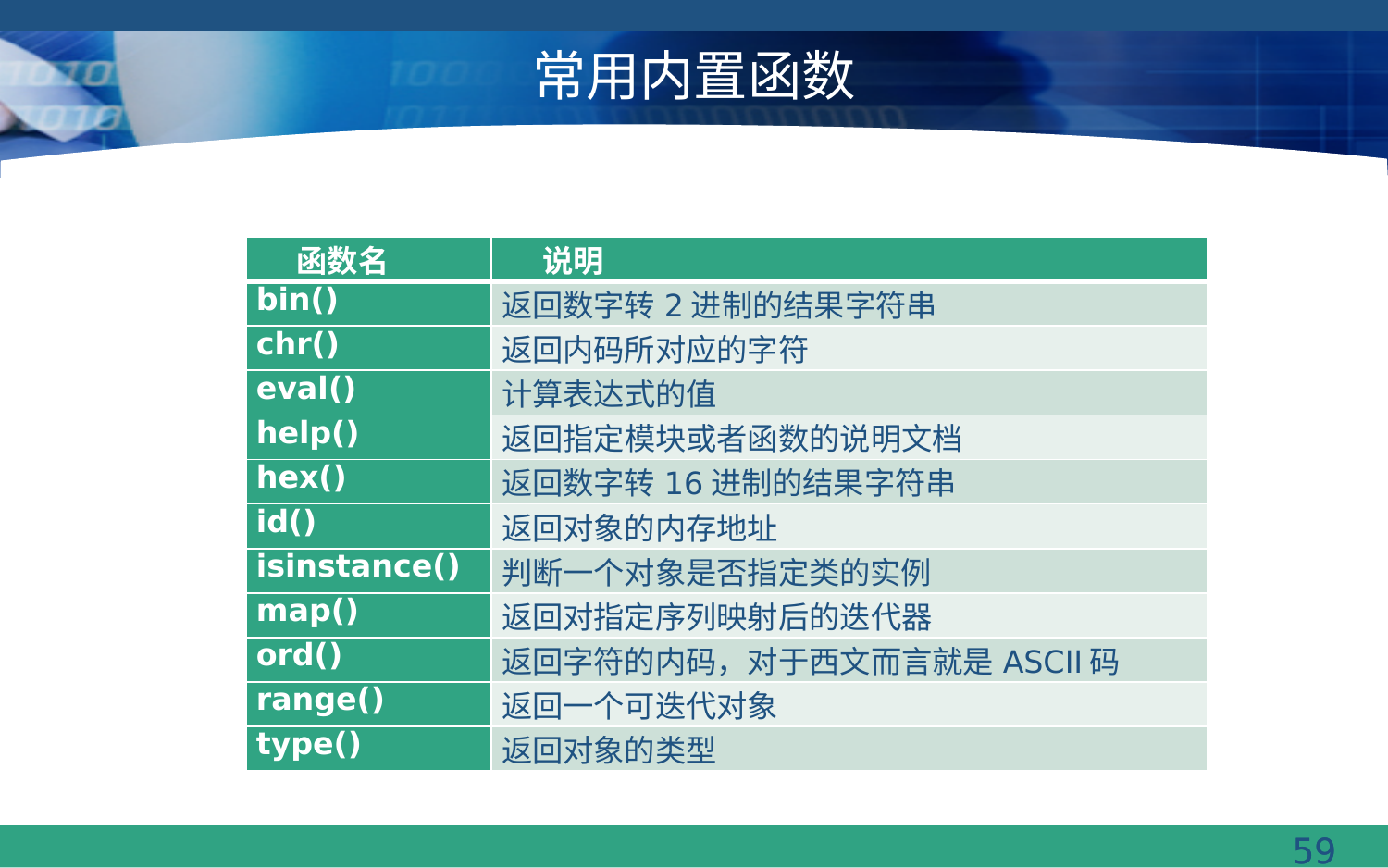

# 常用内置函数
| 函数名 | 说明 |
| --- | --- |
| bin() | 返回数字转2进制的结果字符串 |
| chr() | 返回内码所对应的字符 |
| eval() | 计算表达式的值 |
| help() | 返回指定模块或者函数的说明文档 |
| hex() | 返回数字转16进制的结果字符串 |
| id() | 返回对象的内存地址 |
| isinstance() | 判断一个对象是否指定类的实例 |
| map() | 返回对指定序列映射后的迭代器 |
| ord() | 返回字符的内码，对于西文而言就是ASCII码 |
| range() | 返回一个可迭代对象 |
| type() | 返回对象的类型 |